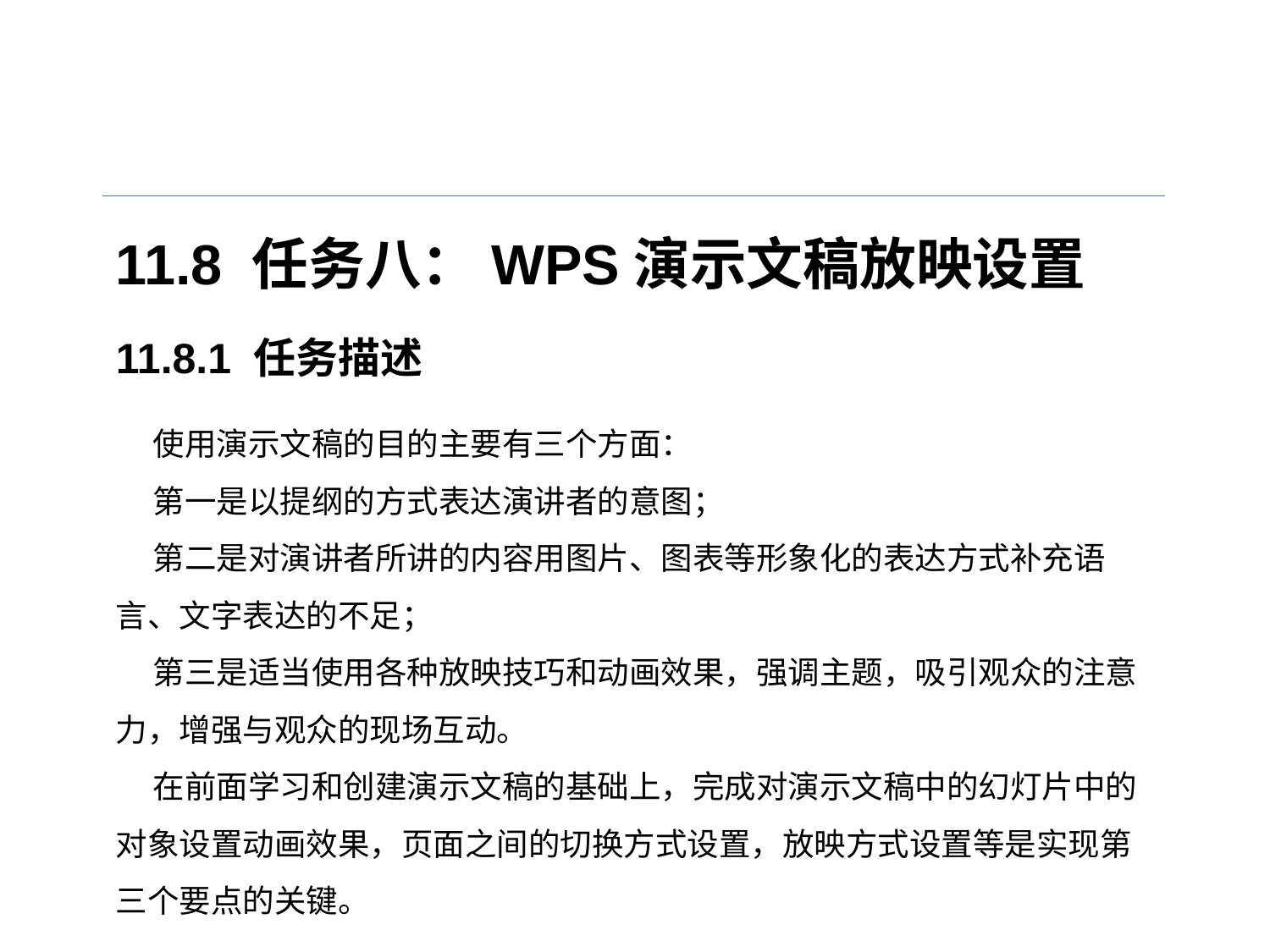

11.8 任务八：WPS演示文稿放映设置
11.8.1 任务描述
使用演示文稿的目的主要有三个方面：
第一是以提纲的方式表达演讲者的意图；
第二是对演讲者所讲的内容用图片、图表等形象化的表达方式补充语言、文字表达的不足；
第三是适当使用各种放映技巧和动画效果，强调主题，吸引观众的注意力，增强与观众的现场互动。在前面学习和创建演示文稿的基础上，完成对演示文稿中的幻灯片中的对象设置动画效果，页面之间的切换方式设置，放映方式设置等是实现第三个要点的关键。